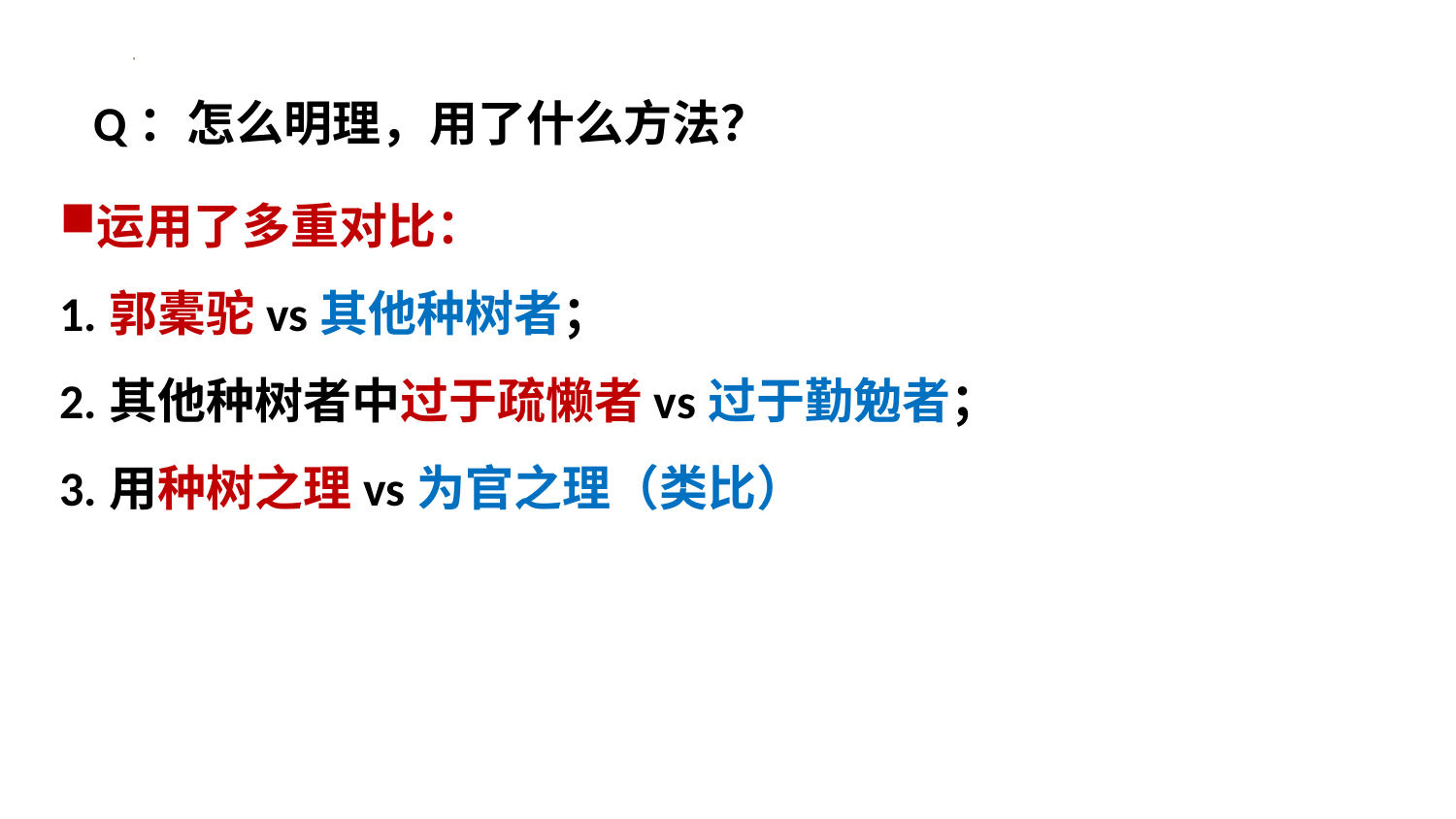

Q：怎么明理，用了什么方法？
运用了多重对比：
1.郭橐驼vs其他种树者；
2.其他种树者中过于疏懒者vs过于勤勉者；
3.用种树之理vs为官之理（类比）